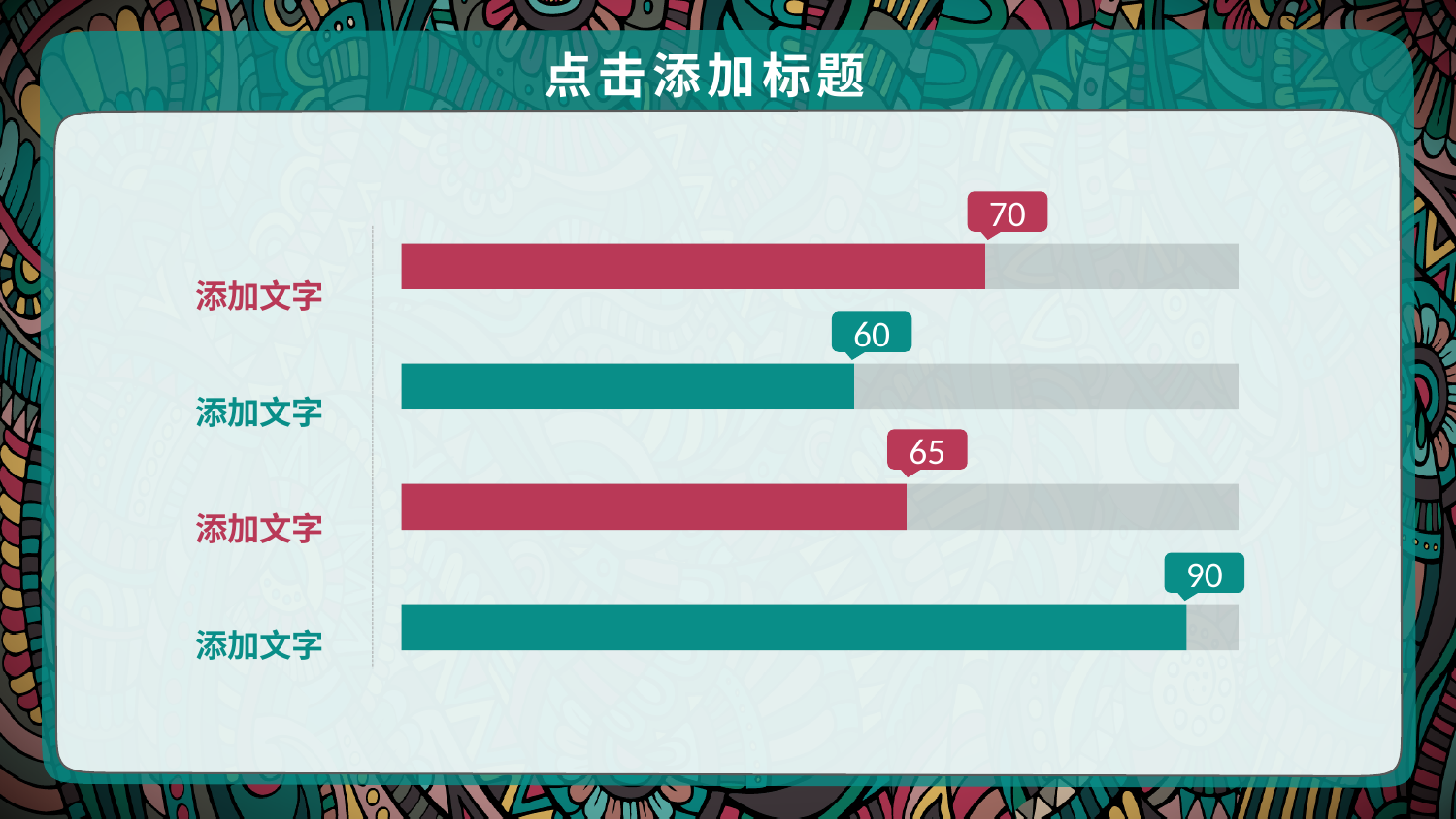

点击添加标题
添加文字
添加文字
添加文字
添加文字
70

60

65

90